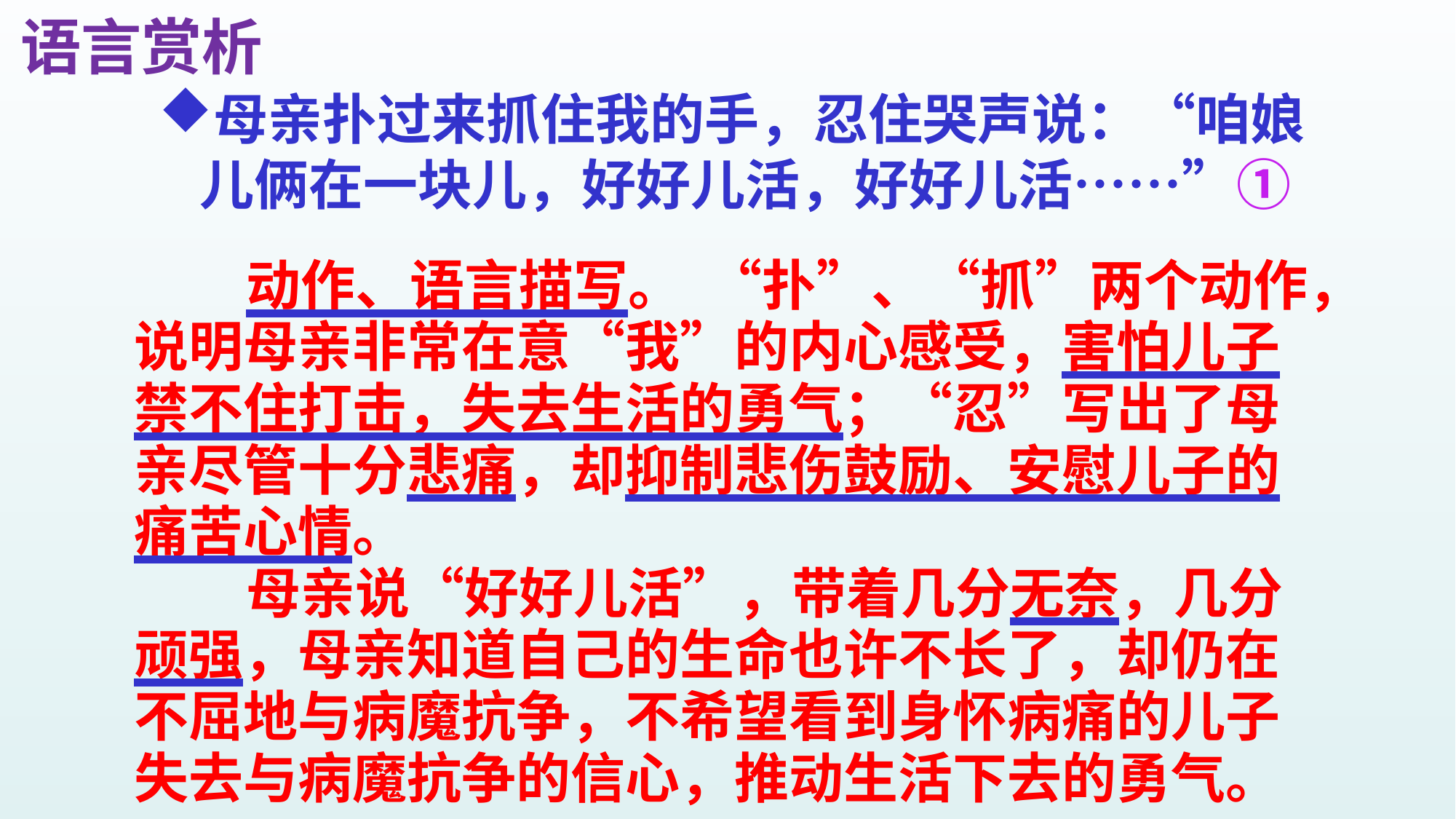

语言赏析
母亲扑过来抓住我的手，忍住哭声说：“咱娘儿俩在一块儿，好好儿活，好好儿活……”①
        动作、语言描写。  “扑”、“抓”两个动作，说明母亲非常在意“我”的内心感受，害怕儿子禁不住打击，失去生活的勇气；“忍”写出了母亲尽管十分悲痛，却抑制悲伤鼓励、安慰儿子的痛苦心情。
        母亲说“好好儿活”，带着几分无奈，几分顽强，母亲知道自己的生命也许不长了，却仍在不屈地与病魔抗争，不希望看到身怀病痛的儿子失去与病魔抗争的信心，推动生活下去的勇气。